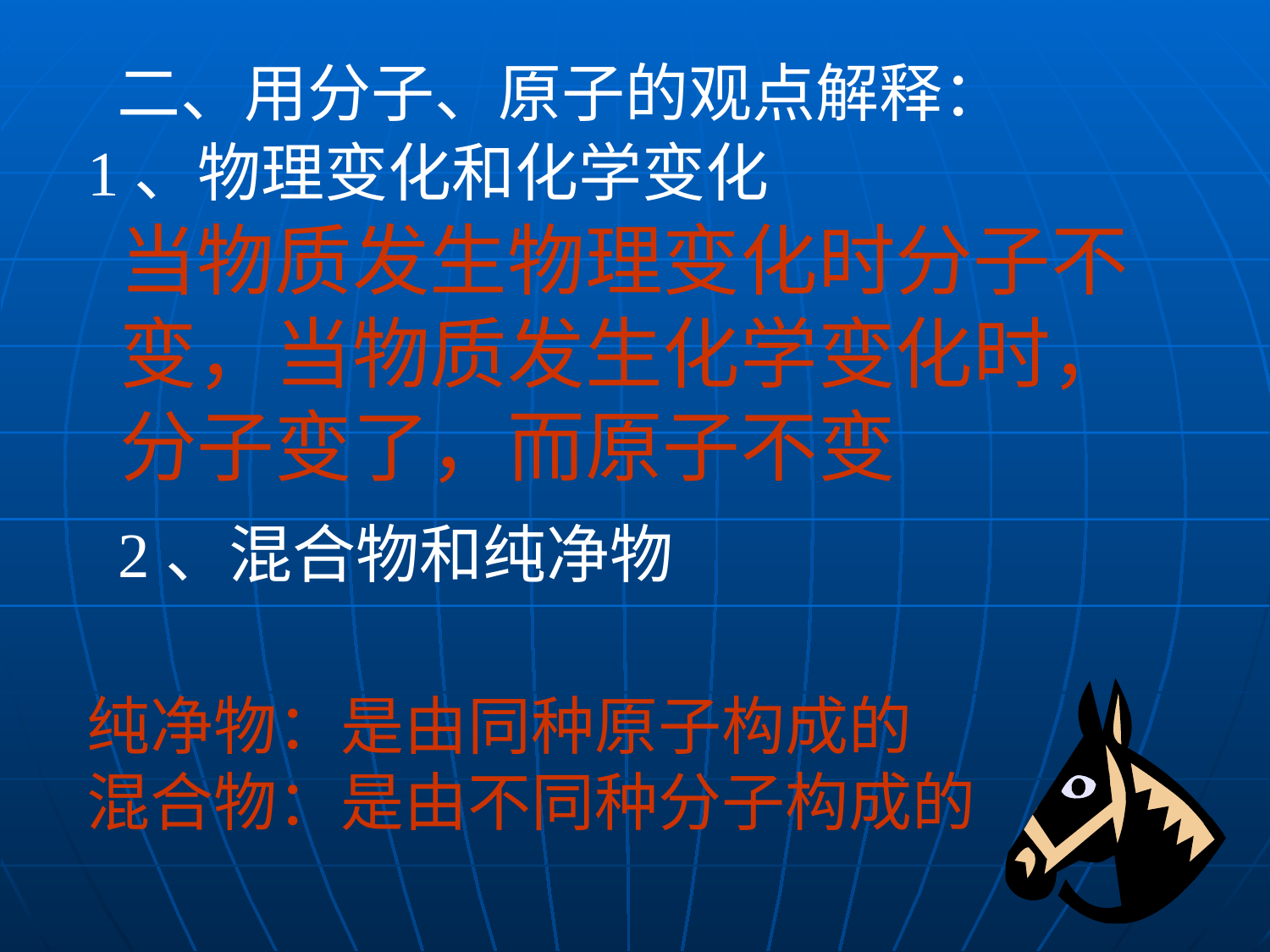

二、用分子、原子的观点解释：
1、物理变化和化学变化
# 当物质发生物理变化时分子不变，当物质发生化学变化时，分子变了，而原子不变
2、混合物和纯净物

纯净物：是由同种原子构成的
混合物：是由不同种分子构成的